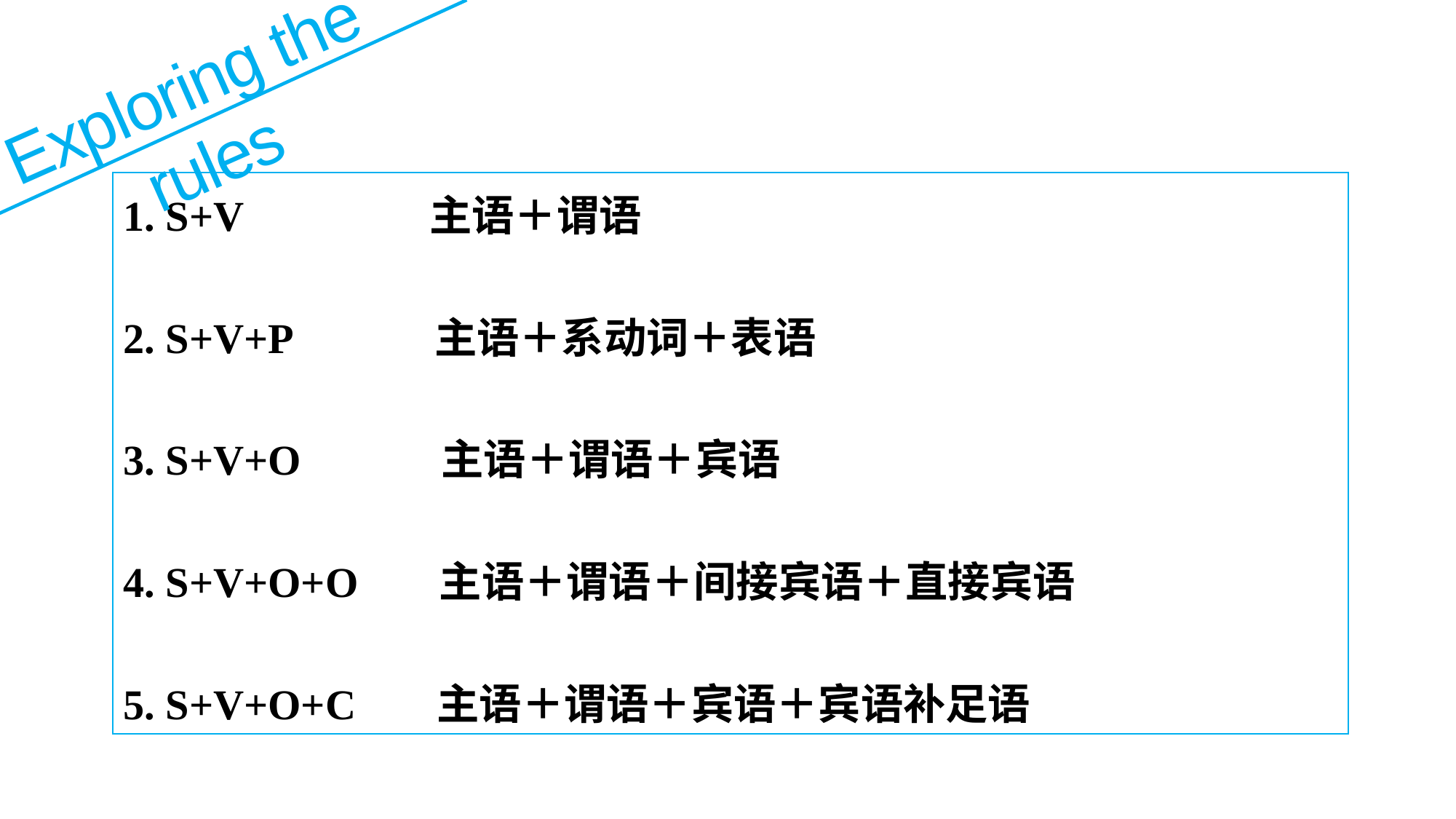

Exploring the rules
1. S+V               主语＋谓语

2. S+V+P           主语＋系动词＋表语

3. S+V+O           主语＋谓语＋宾语

4. S+V+O+O      主语＋谓语＋间接宾语＋直接宾语

5. S+V+O+C      主语＋谓语＋宾语＋宾语补足语